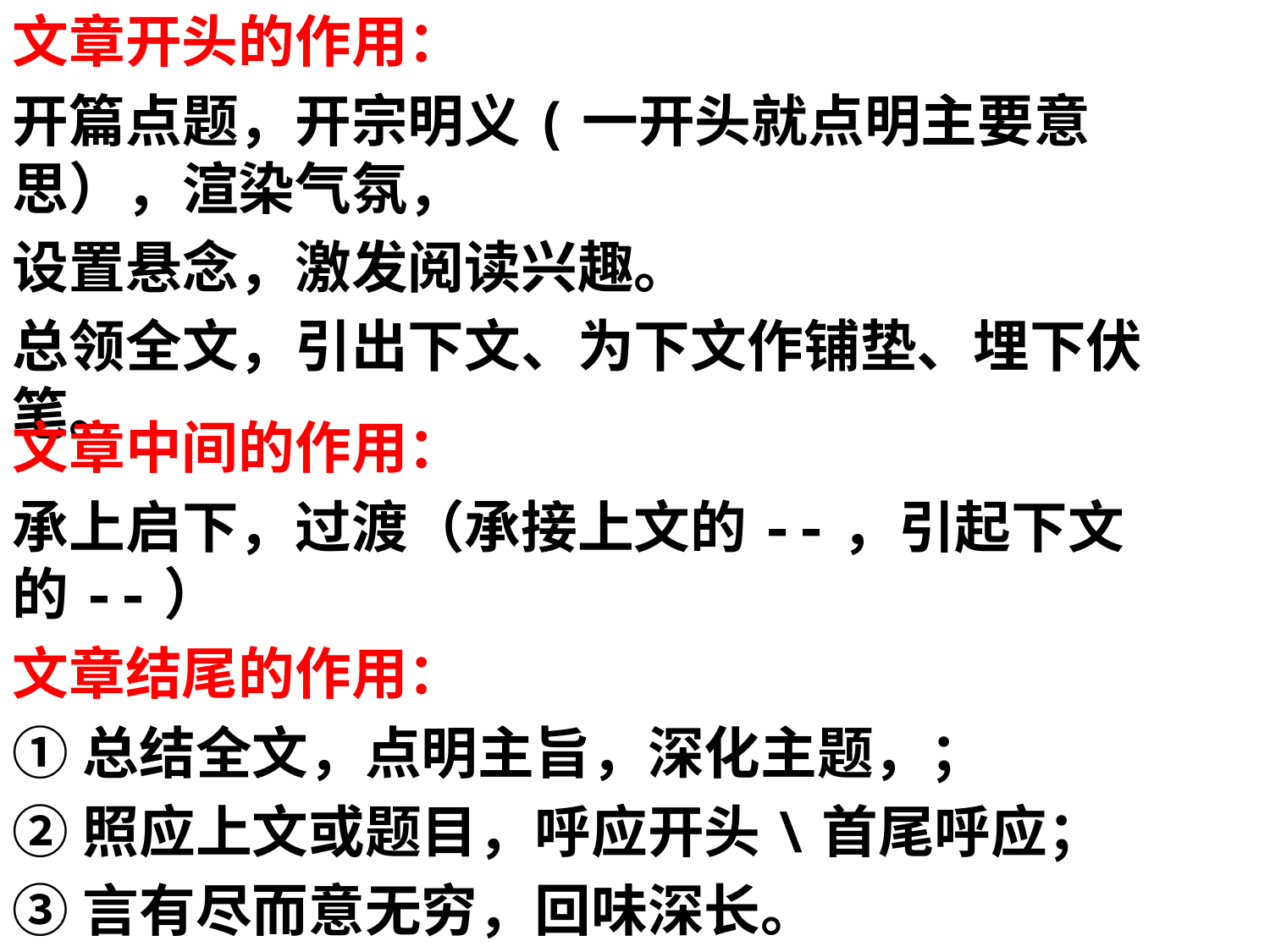

文章开头的作用：
开篇点题，开宗明义(一开头就点明主要意思），渲染气氛，
设置悬念，激发阅读兴趣。
总领全文，引出下文、为下文作铺垫、埋下伏笔。

文章中间的作用：
承上启下，过渡（承接上文的--，引起下文的--）

文章结尾的作用：
①总结全文，点明主旨，深化主题，；
②照应上文或题目，呼应开头\首尾呼应；
③言有尽而意无穷，回味深长。